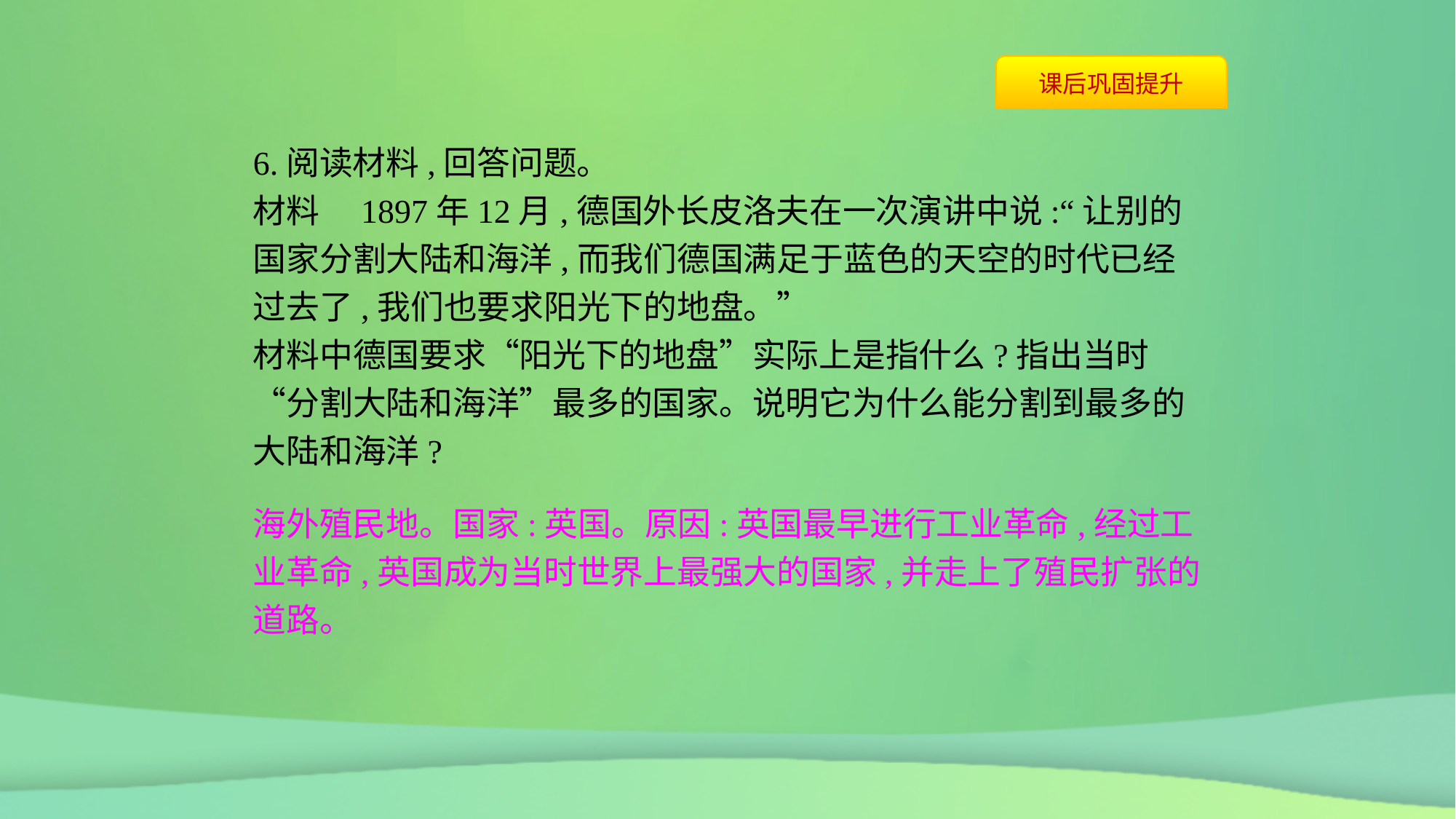

6.阅读材料,回答问题。
材料　1897年12月,德国外长皮洛夫在一次演讲中说:“让别的国家分割大陆和海洋,而我们德国满足于蓝色的天空的时代已经过去了,我们也要求阳光下的地盘。”
材料中德国要求“阳光下的地盘”实际上是指什么?指出当时“分割大陆和海洋”最多的国家。说明它为什么能分割到最多的大陆和海洋?
海外殖民地。国家:英国。原因:英国最早进行工业革命,经过工业革命,英国成为当时世界上最强大的国家,并走上了殖民扩张的道路。